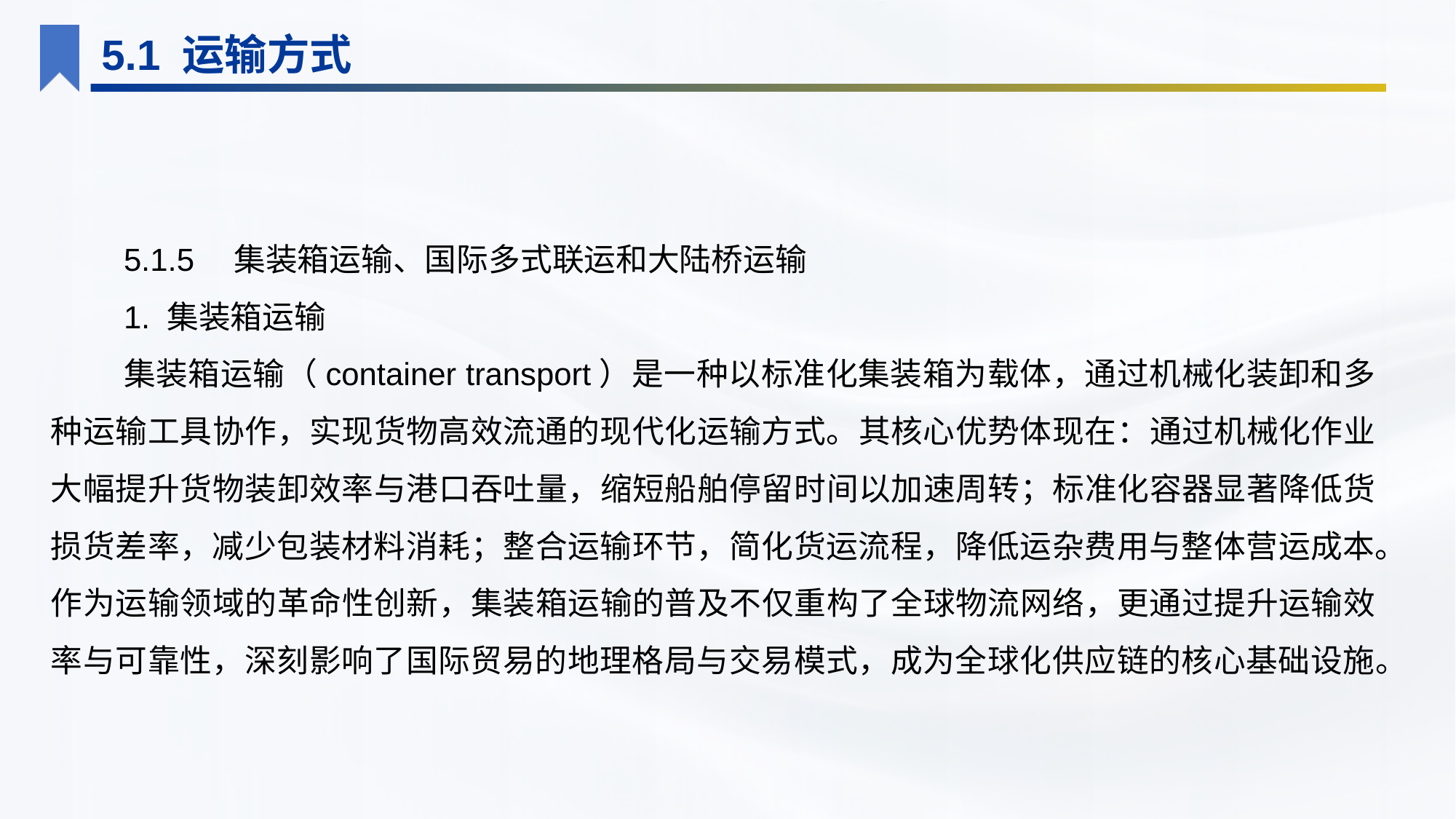

5.1 运输方式
5.1.5　集装箱运输、国际多式联运和大陆桥运输
1. 集装箱运输
集装箱运输（container transport）是一种以标准化集装箱为载体，通过机械化装卸和多种运输工具协作，实现货物高效流通的现代化运输方式。其核心优势体现在：通过机械化作业大幅提升货物装卸效率与港口吞吐量，缩短船舶停留时间以加速周转；标准化容器显著降低货损货差率，减少包装材料消耗；整合运输环节，简化货运流程，降低运杂费用与整体营运成本。作为运输领域的革命性创新，集装箱运输的普及不仅重构了全球物流网络，更通过提升运输效率与可靠性，深刻影响了国际贸易的地理格局与交易模式，成为全球化供应链的核心基础设施。